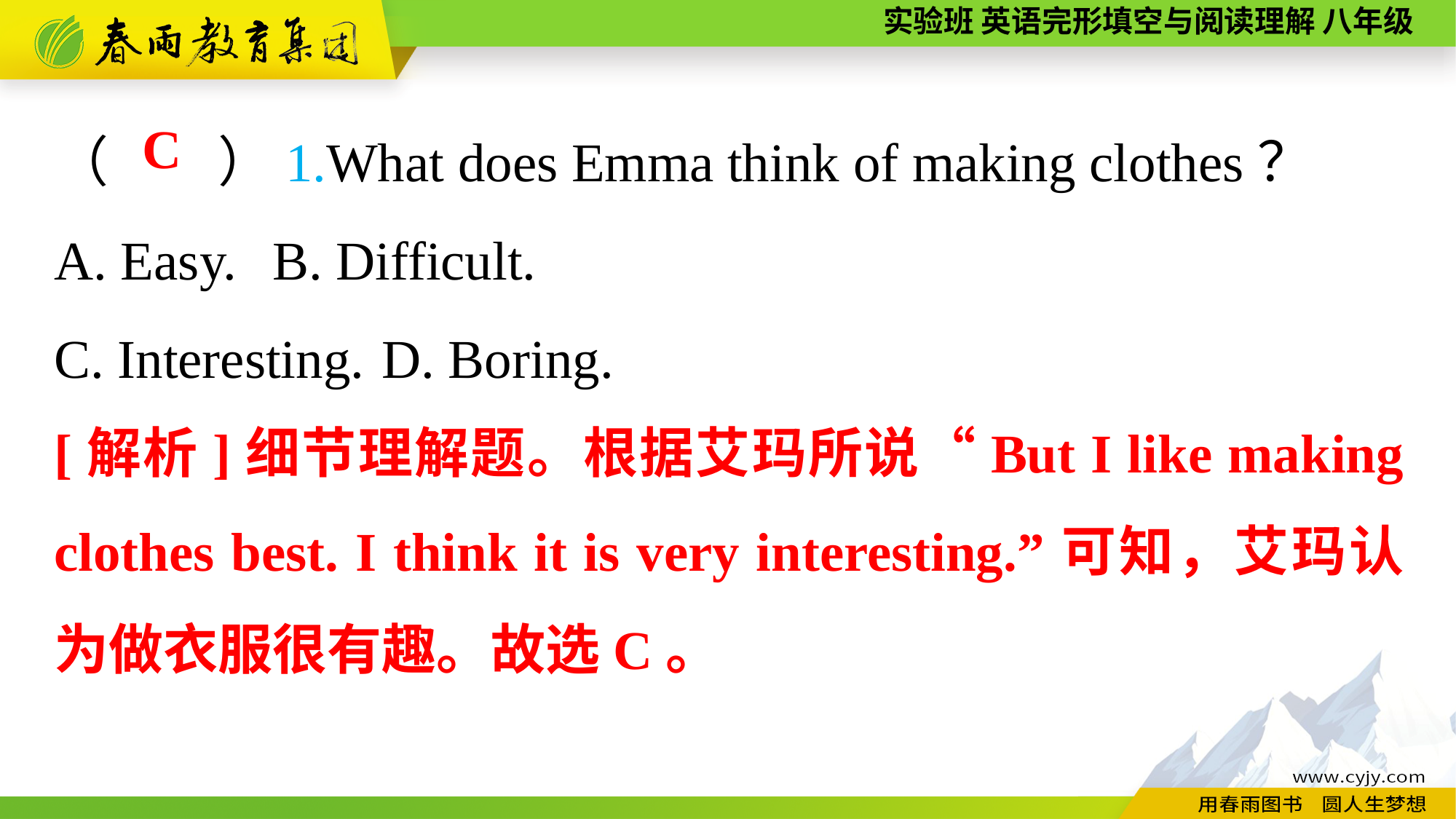

（　　）1.What does Emma think of making clothes？
A. Easy.	B. Difficult.
C. Interesting.	D. Boring.
 C
[解析]细节理解题。根据艾玛所说“But I like making clothes best. I think it is very interesting.”可知，艾玛认为做衣服很有趣。故选C。